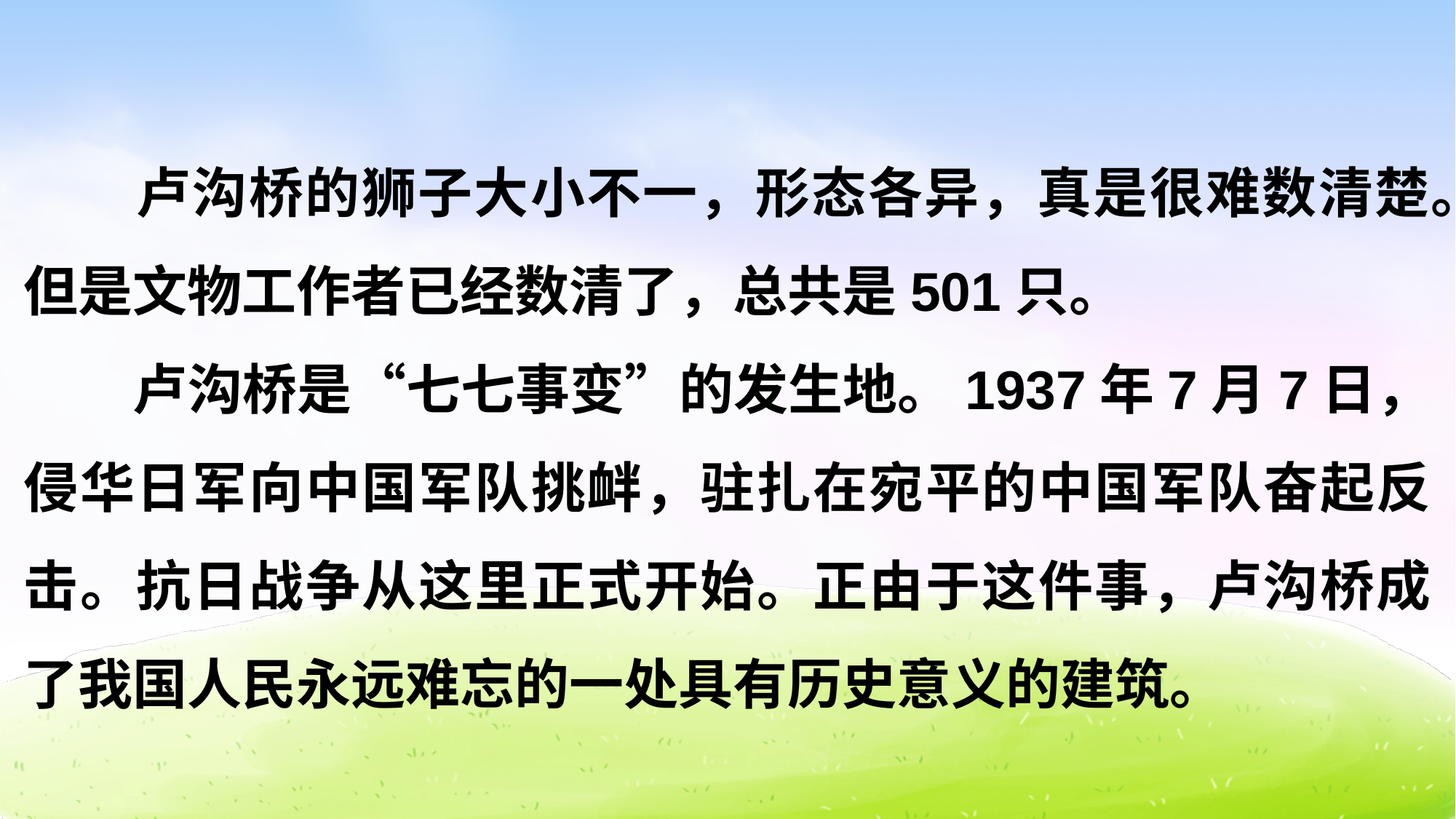

卢沟桥的狮子大小不一，形态各异，真是很难数清楚。但是文物工作者已经数清了，总共是501只。
　　卢沟桥是“七七事变”的发生地。1937年7月7日，侵华日军向中国军队挑衅，驻扎在宛平的中国军队奋起反击。抗日战争从这里正式开始。正由于这件事，卢沟桥成了我国人民永远难忘的一处具有历史意义的建筑。